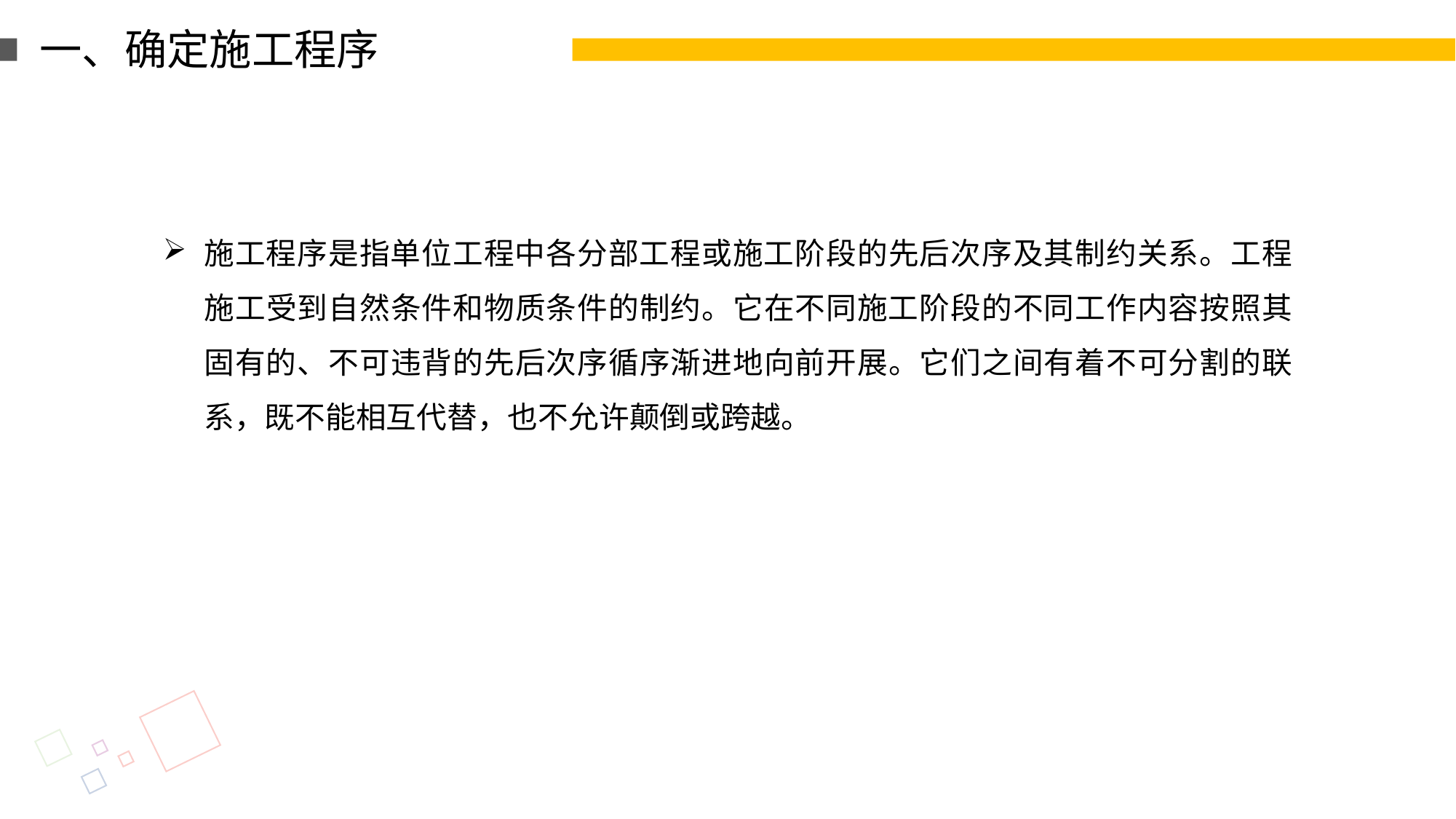

一、确定施工程序
施工程序是指单位工程中各分部工程或施工阶段的先后次序及其制约关系。工程施工受到自然条件和物质条件的制约。它在不同施工阶段的不同工作内容按照其固有的、不可违背的先后次序循序渐进地向前开展。它们之间有着不可分割的联系，既不能相互代替，也不允许颠倒或跨越。